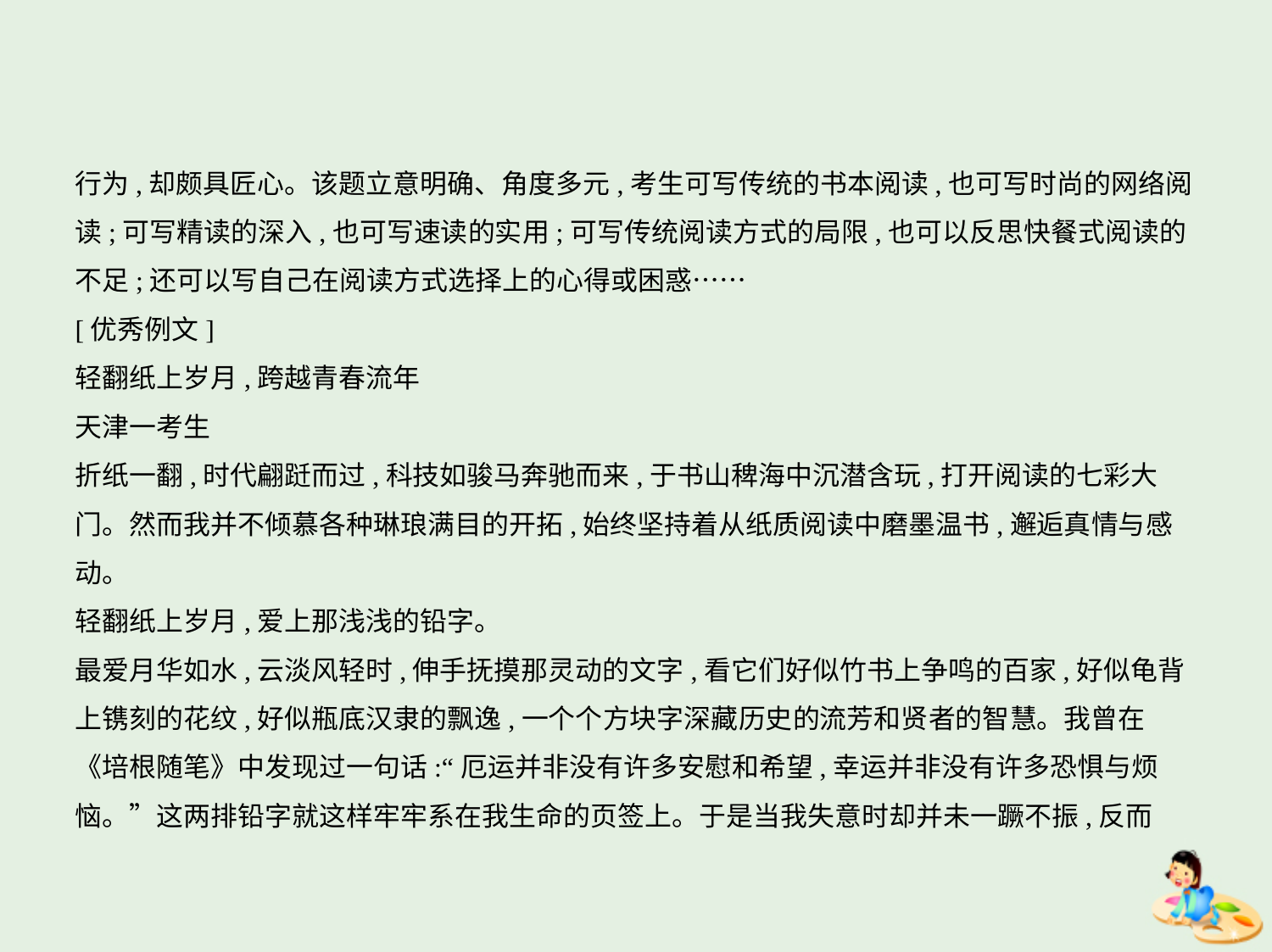

行为,却颇具匠心。该题立意明确、角度多元,考生可写传统的书本阅读,也可写时尚的网络阅
读;可写精读的深入,也可写速读的实用;可写传统阅读方式的局限,也可以反思快餐式阅读的
不足;还可以写自己在阅读方式选择上的心得或困惑……
[优秀例文]
轻翻纸上岁月,跨越青春流年
天津一考生
折纸一翻,时代翩跹而过,科技如骏马奔驰而来,于书山稗海中沉潜含玩,打开阅读的七彩大
门。然而我并不倾慕各种琳琅满目的开拓,始终坚持着从纸质阅读中磨墨温书,邂逅真情与感
动。
轻翻纸上岁月,爱上那浅浅的铅字。
最爱月华如水,云淡风轻时,伸手抚摸那灵动的文字,看它们好似竹书上争鸣的百家,好似龟背
上镌刻的花纹,好似瓶底汉隶的飘逸,一个个方块字深藏历史的流芳和贤者的智慧。我曾在
《培根随笔》中发现过一句话:“厄运并非没有许多安慰和希望,幸运并非没有许多恐惧与烦
恼。”这两排铅字就这样牢牢系在我生命的页签上。于是当我失意时却并未一蹶不振,反而